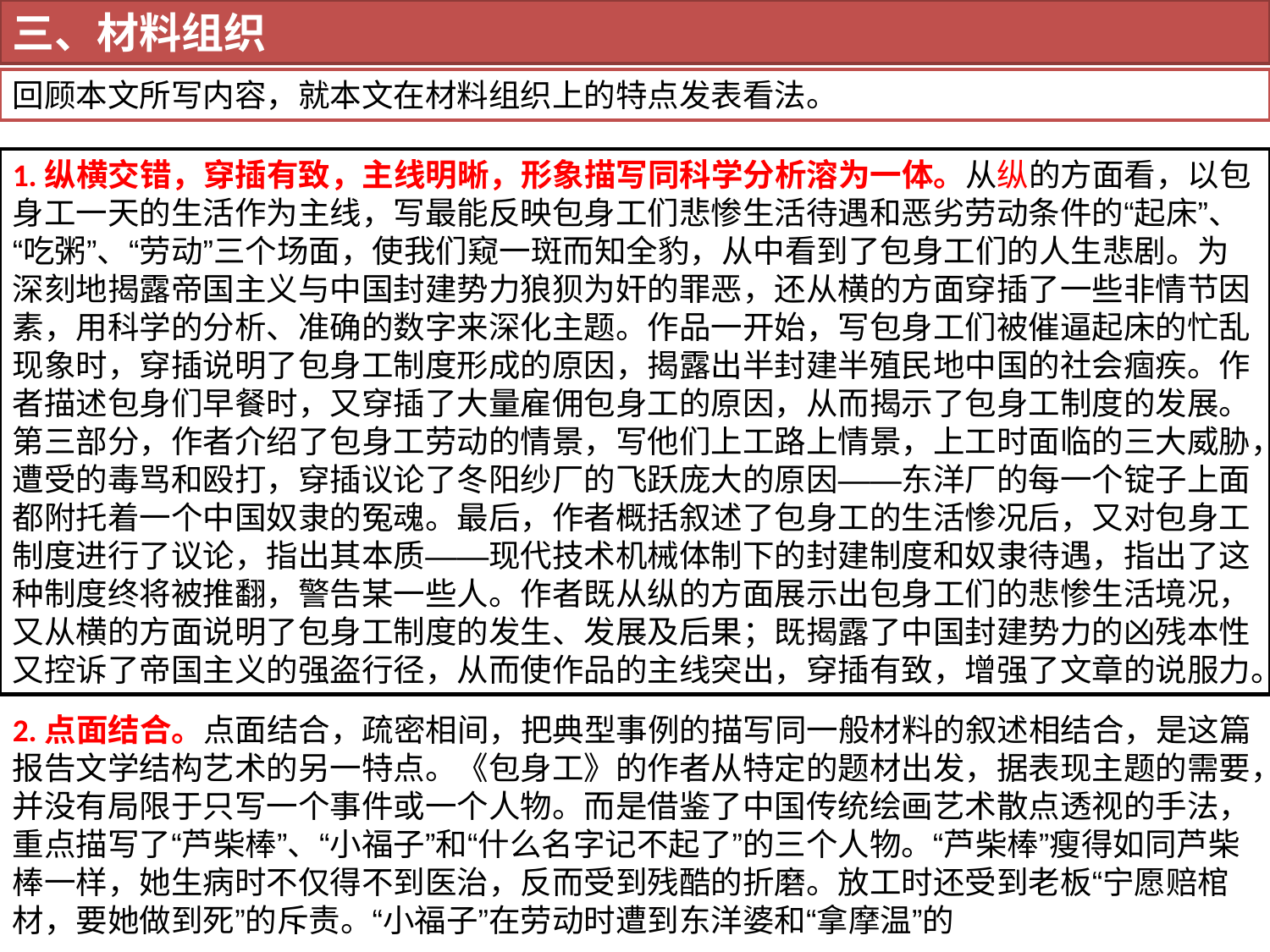

三、材料组织
回顾本文所写内容，就本文在材料组织上的特点发表看法。
1.纵横交错，穿插有致，主线明晰，形象描写同科学分析溶为一体。从纵的方面看，以包身工一天的生活作为主线，写最能反映包身工们悲惨生活待遇和恶劣劳动条件的“起床”、“吃粥”、“劳动”三个场面，使我们窥一斑而知全豹，从中看到了包身工们的人生悲剧。为深刻地揭露帝国主义与中国封建势力狼狈为奸的罪恶，还从横的方面穿插了一些非情节因素，用科学的分析、准确的数字来深化主题。作品一开始，写包身工们被催逼起床的忙乱现象时，穿插说明了包身工制度形成的原因，揭露出半封建半殖民地中国的社会痼疾。作者描述包身们早餐时，又穿插了大量雇佣包身工的原因，从而揭示了包身工制度的发展。 第三部分，作者介绍了包身工劳动的情景，写他们上工路上情景，上工时面临的三大威胁，遭受的毒骂和殴打，穿插议论了冬阳纱厂的飞跃庞大的原因——东洋厂的每一个锭子上面都附托着一个中国奴隶的冤魂。最后，作者概括叙述了包身工的生活惨况后，又对包身工制度进行了议论，指出其本质——现代技术机械体制下的封建制度和奴隶待遇，指出了这种制度终将被推翻，警告某一些人。作者既从纵的方面展示出包身工们的悲惨生活境况，又从横的方面说明了包身工制度的发生、发展及后果；既揭露了中国封建势力的凶残本性又控诉了帝国主义的强盗行径，从而使作品的主线突出，穿插有致，增强了文章的说服力。
2.点面结合。点面结合，疏密相间，把典型事例的描写同一般材料的叙述相结合，是这篇报告文学结构艺术的另一特点。《包身工》的作者从特定的题材出发，据表现主题的需要，并没有局限于只写一个事件或一个人物。而是借鉴了中国传统绘画艺术散点透视的手法，重点描写了“芦柴棒”、“小福子”和“什么名字记不起了”的三个人物。“芦柴棒”瘦得如同芦柴棒一样，她生病时不仅得不到医治，反而受到残酷的折磨。放工时还受到老板“宁愿赔棺材，要她做到死”的斥责。“小福子”在劳动时遭到东洋婆和“拿摩温”的